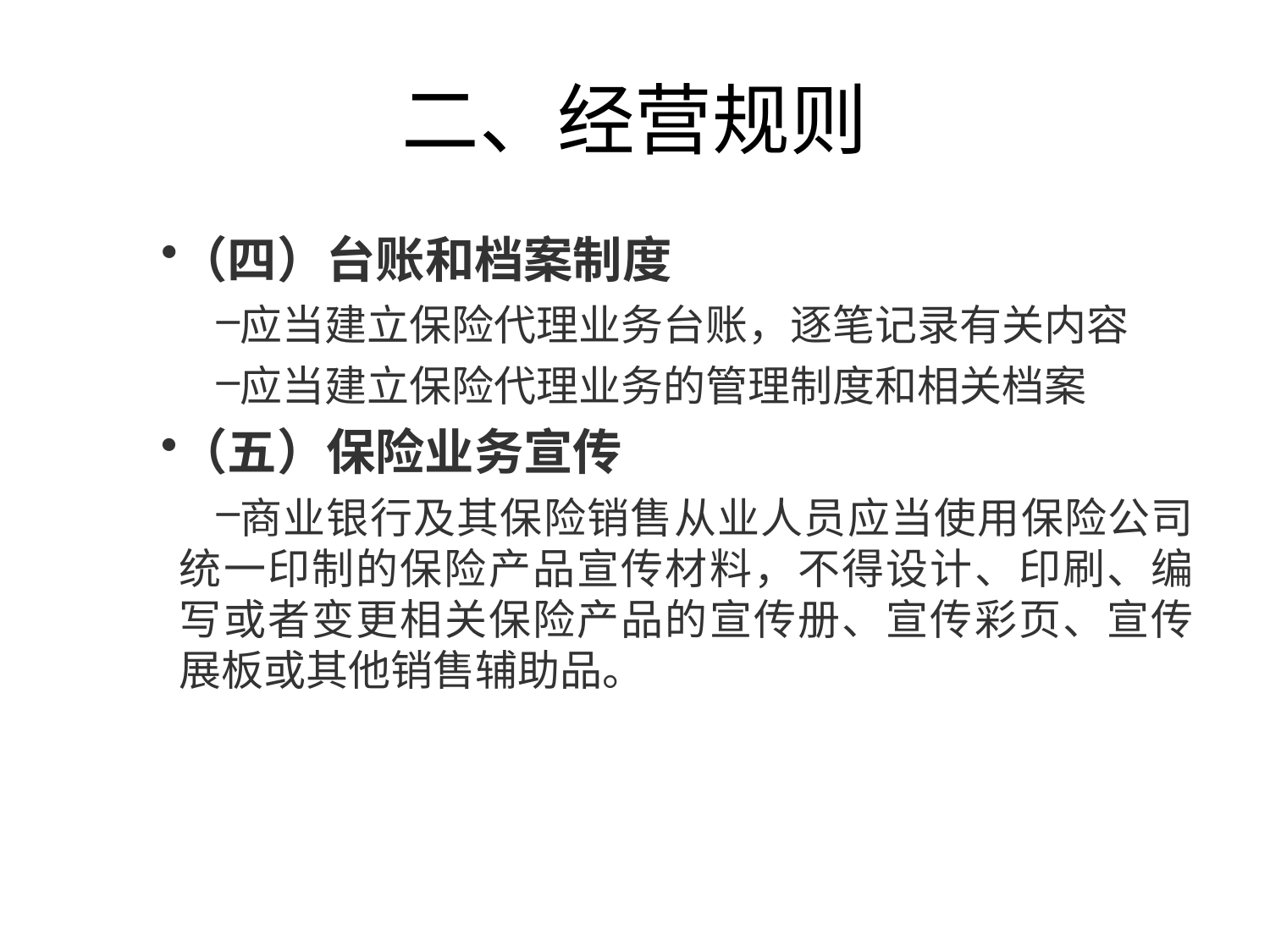

# 二、经营规则
（四）台账和档案制度
应当建立保险代理业务台账，逐笔记录有关内容
应当建立保险代理业务的管理制度和相关档案
（五）保险业务宣传
商业银行及其保险销售从业人员应当使用保险公司统一印制的保险产品宣传材料，不得设计、印刷、编写或者变更相关保险产品的宣传册、宣传彩页、宣传展板或其他销售辅助品。